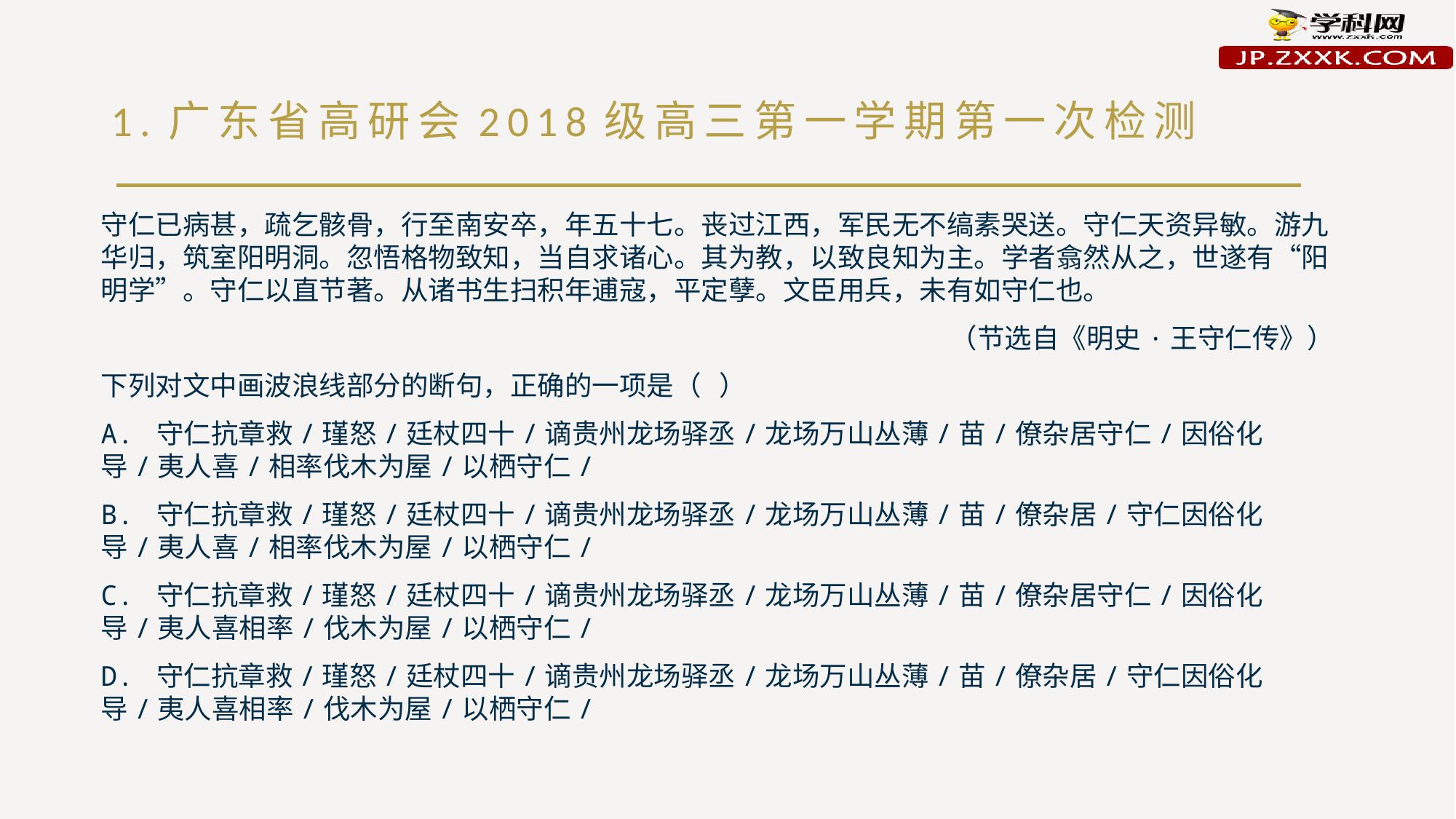

# 1.广东省高研会2018级高三第一学期第一次检测
守仁已病甚，疏乞骸骨，行至南安卒，年五十七。丧过江西，军民无不缟素哭送。守仁天资异敏。游九华归，筑室阳明洞。忽悟格物致知，当自求诸心。其为教，以致良知为主。学者翕然从之，世遂有“阳明学”。守仁以直节著。从诸书生扫积年逋寇，平定孽。文臣用兵，未有如守仁也。
（节选自《明史·王守仁传》）
下列对文中画波浪线部分的断句，正确的一项是（   ）
A. 守仁抗章救/瑾怒/廷杖四十/谪贵州龙场驿丞/龙场万山丛薄/苗/僚杂居守仁/因俗化导/夷人喜/相率伐木为屋/以栖守仁/
B. 守仁抗章救/瑾怒/廷杖四十/谪贵州龙场驿丞/龙场万山丛薄/苗/僚杂居/守仁因俗化导/夷人喜/相率伐木为屋/以栖守仁/
C. 守仁抗章救/瑾怒/廷杖四十/谪贵州龙场驿丞/龙场万山丛薄/苗/僚杂居守仁/因俗化导/夷人喜相率/伐木为屋/以栖守仁/
D. 守仁抗章救/瑾怒/廷杖四十/谪贵州龙场驿丞/龙场万山丛薄/苗/僚杂居/守仁因俗化导/夷人喜相率/伐木为屋/以栖守仁/